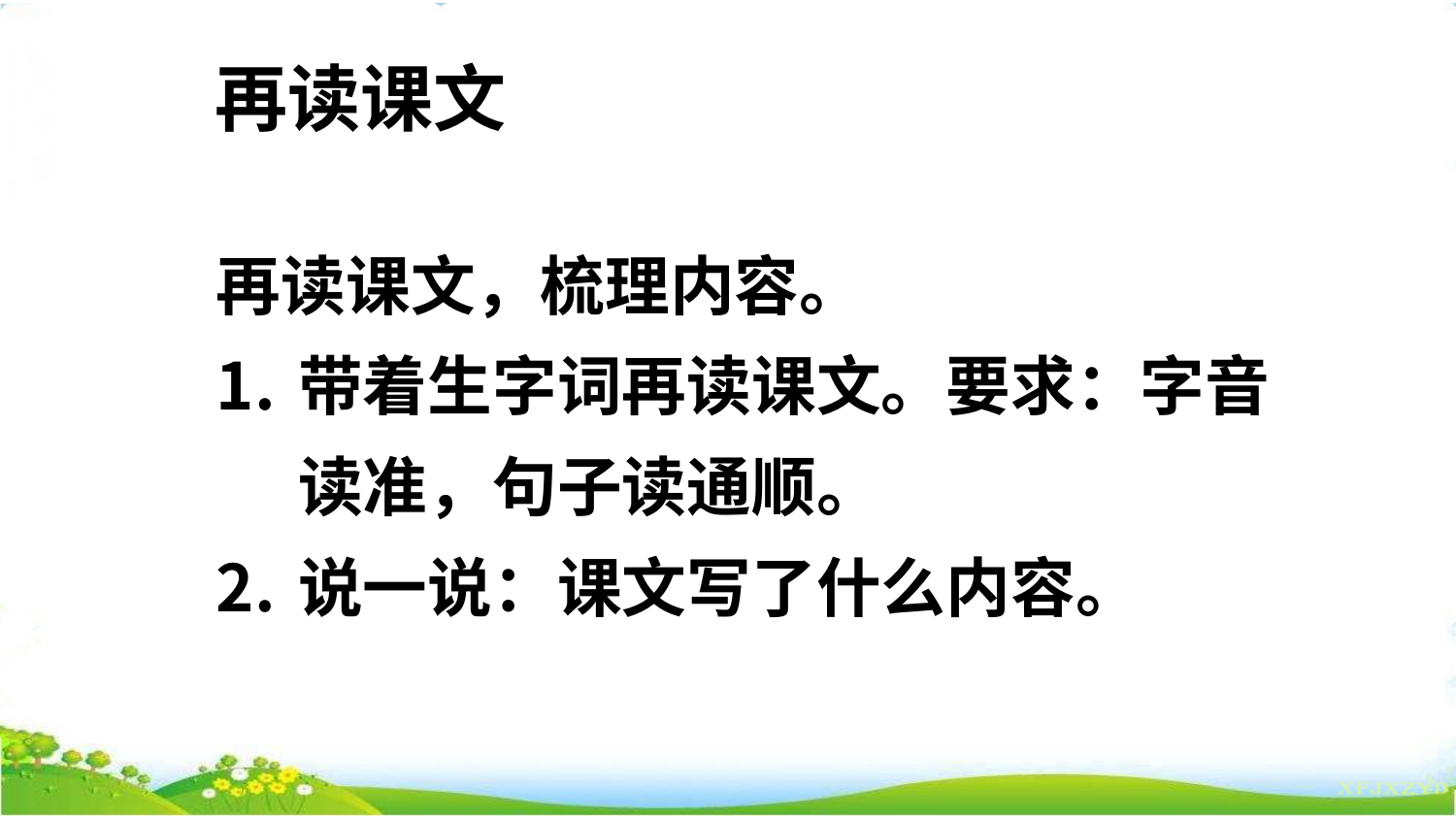

再读课文
再读课文，梳理内容。
带着生字词再读课文。要求：字音读准，句子读通顺。
说一说：课文写了什么内容。